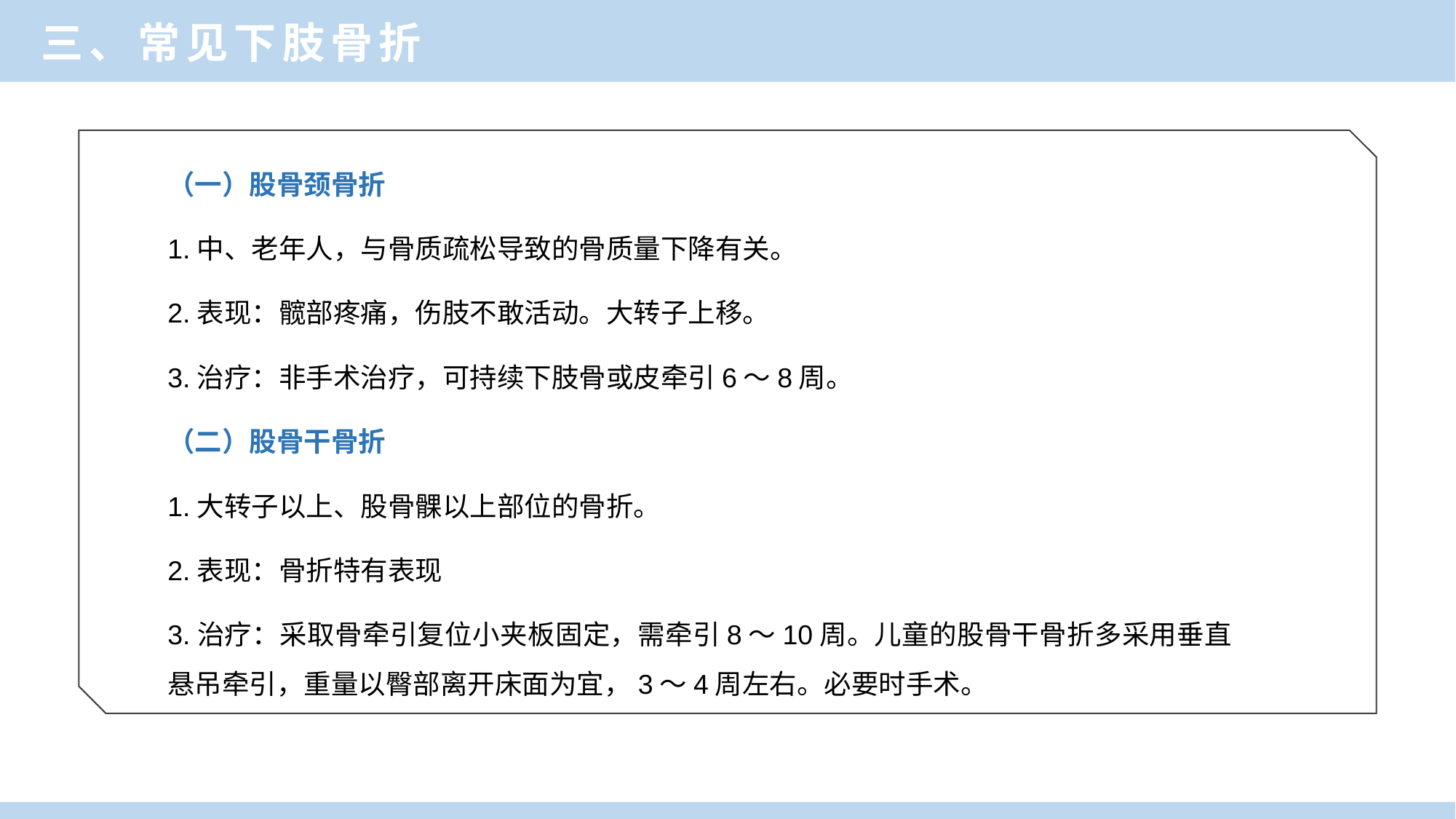

三、常见下肢骨折

（一）股骨颈骨折
1.中、老年人，与骨质疏松导致的骨质量下降有关。
2.表现：髋部疼痛，伤肢不敢活动。大转子上移。
3.治疗：非手术治疗，可持续下肢骨或皮牵引6～8周。
（二）股骨干骨折
1.大转子以上、股骨髁以上部位的骨折。
2.表现：骨折特有表现
3.治疗：采取骨牵引复位小夹板固定，需牵引8～10周。儿童的股骨干骨折多采用垂直悬吊牵引，重量以臀部离开床面为宜，3～4周左右。必要时手术。